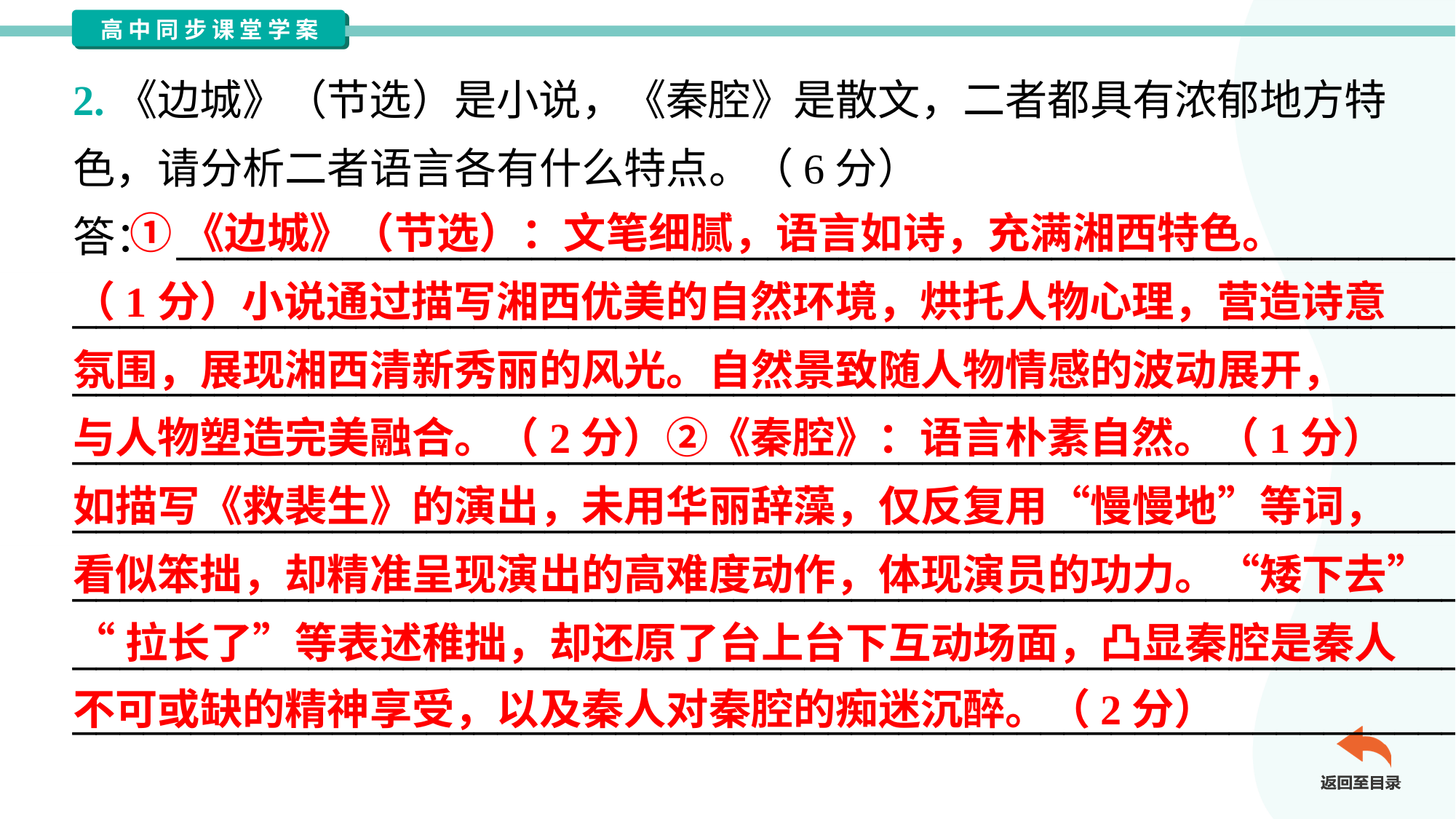

2.《边城》（节选）是小说，《秦腔》是散文，二者都具有浓郁地方特
色，请分析二者语言各有什么特点。（6分）
答： ________________________________________________________
_____________________________________________________________
_____________________________________________________________
_____________________________________________________________
_____________________________________________________________
_____________________________________________________________
_____________________________________________________________
_____________________________________________________________
      ①《边城》（节选）：文笔细腻，语言如诗，充满湘西特色。
（1分）小说通过描写湘西优美的自然环境，烘托人物心理，营造诗意
氛围，展现湘西清新秀丽的风光。自然景致随人物情感的波动展开，
与人物塑造完美融合。（2分）②《秦腔》：语言朴素自然。（1分）
如描写《救裴生》的演出，未用华丽辞藻，仅反复用“慢慢地”等词，
看似笨拙，却精准呈现演出的高难度动作，体现演员的功力。“矮下去”
“拉长了”等表述稚拙，却还原了台上台下互动场面，凸显秦腔是秦人
不可或缺的精神享受，以及秦人对秦腔的痴迷沉醉。（2分）